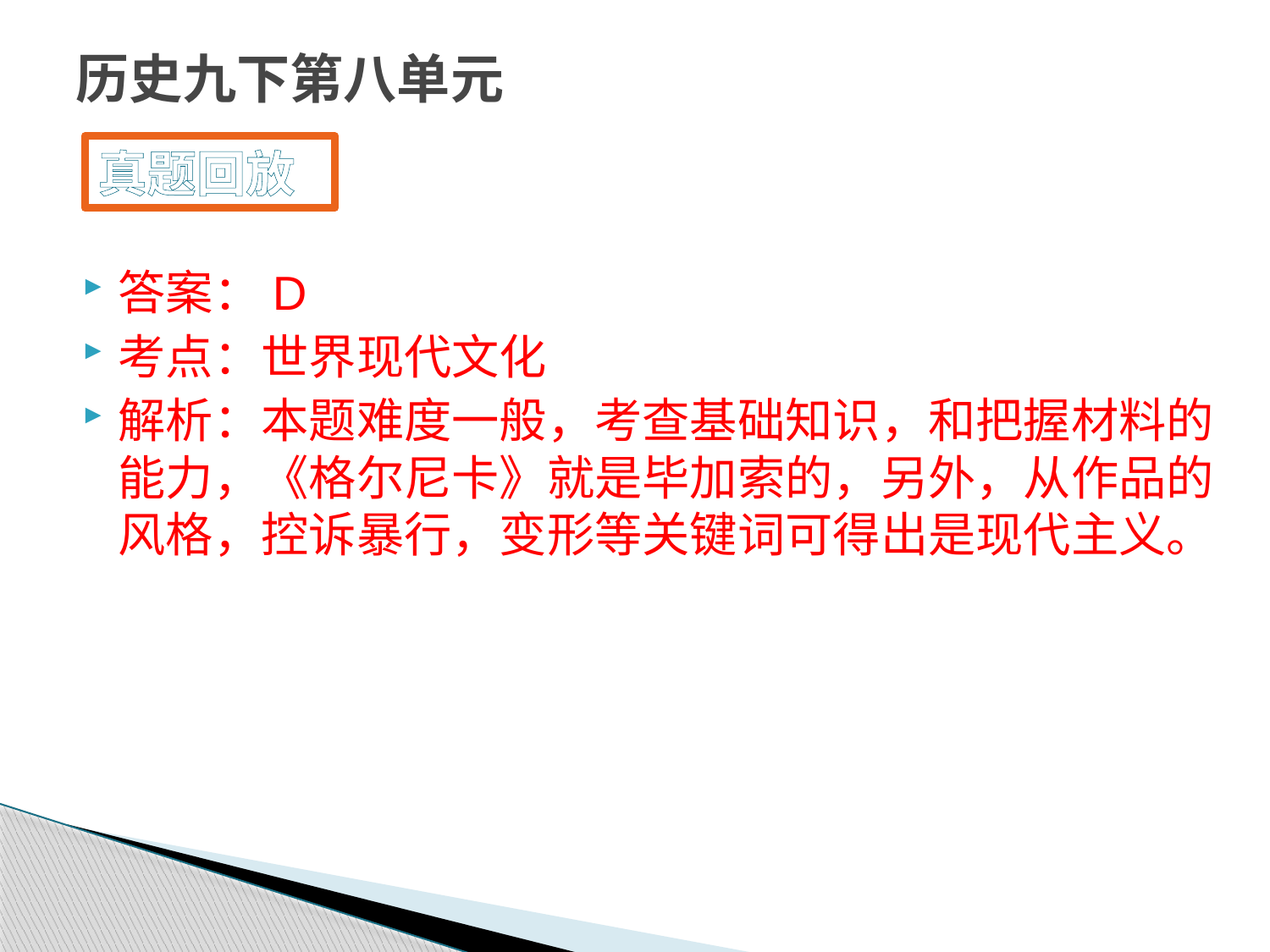

# 历史九下第八单元
真题回放
答案：D
考点：世界现代文化
解析：本题难度一般，考查基础知识，和把握材料的能力，《格尔尼卡》就是毕加索的，另外，从作品的风格，控诉暴行，变形等关键词可得出是现代主义。